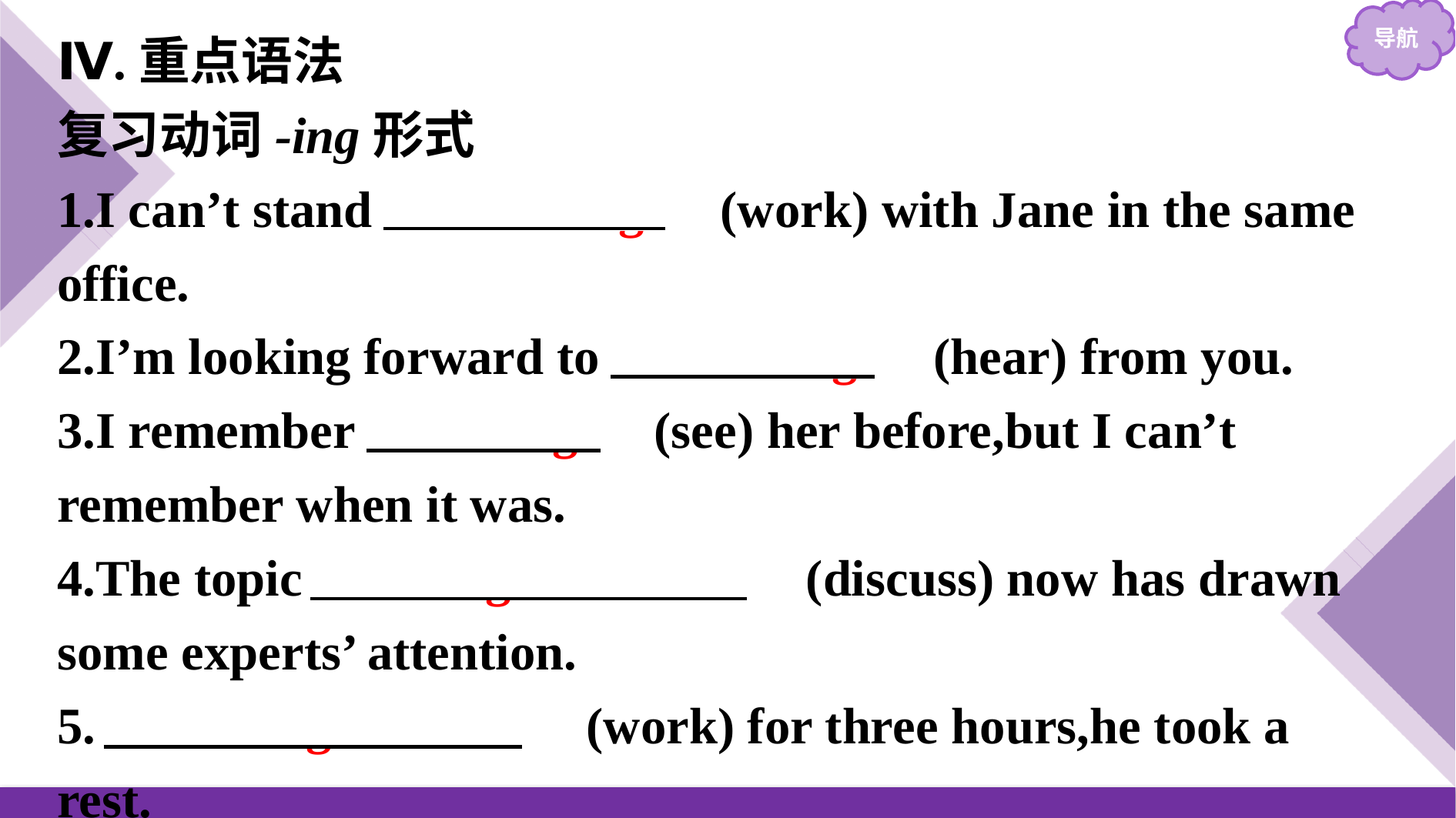

Ⅳ.重点语法
复习动词-ing形式
1.I can’t stand 　working　(work) with Jane in the same office.
2.I’m looking forward to 　hearing　(hear) from you.
3.I remember 　seeing　(see) her before,but I can’t remember when it was.
4.The topic 　being discussed　(discuss) now has drawn some experts’ attention.
5.　Having worked　(work) for three hours,he took a rest.